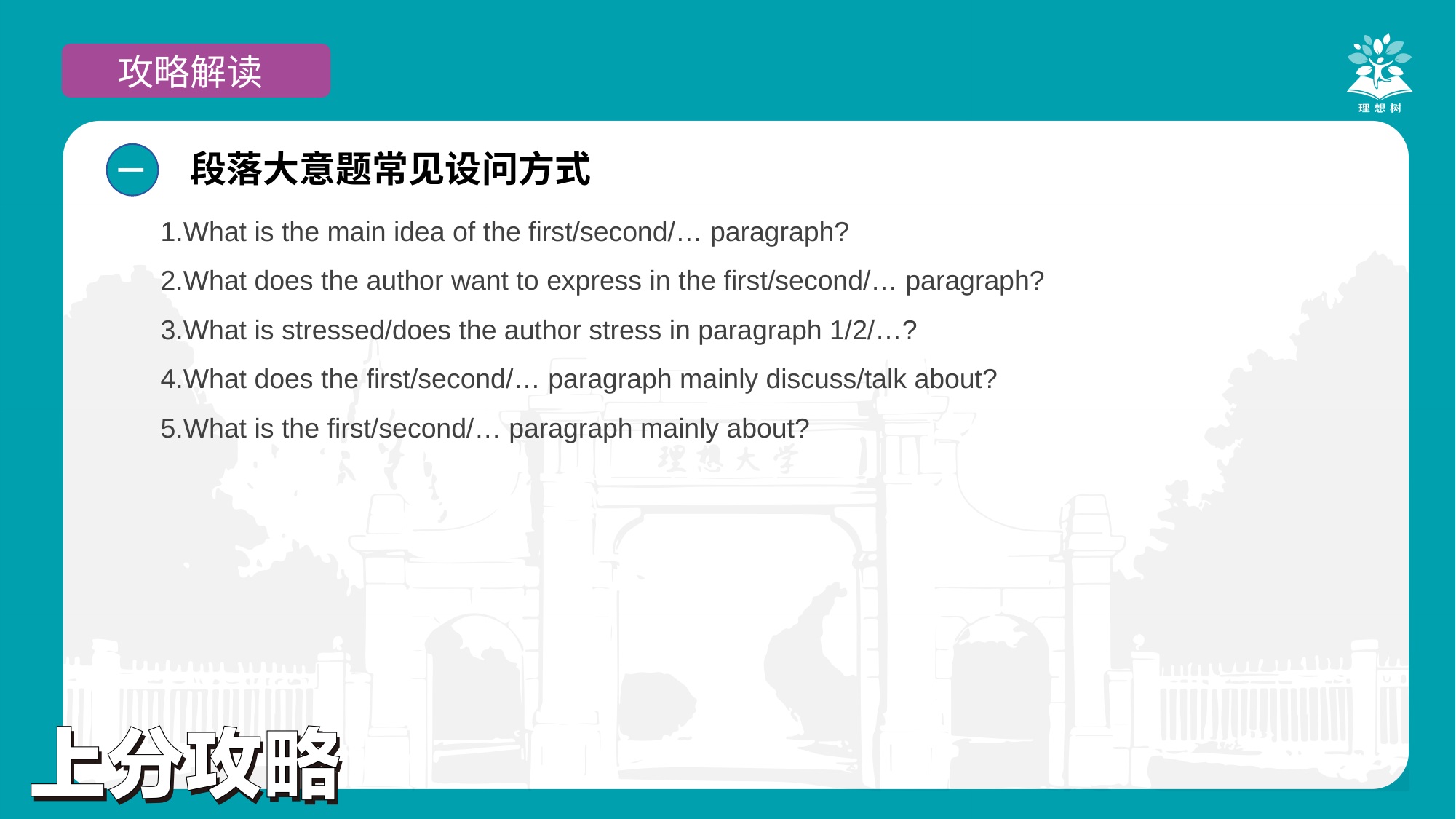

攻略解读
段落大意题常见设问方式

一
1.What is the main idea of the first/second/… paragraph?
2.What does the author want to express in the first/second/… paragraph?
3.What is stressed/does the author stress in paragraph 1/2/…?
4.What does the first/second/… paragraph mainly discuss/talk about?
5.What is the first/second/… paragraph mainly about?